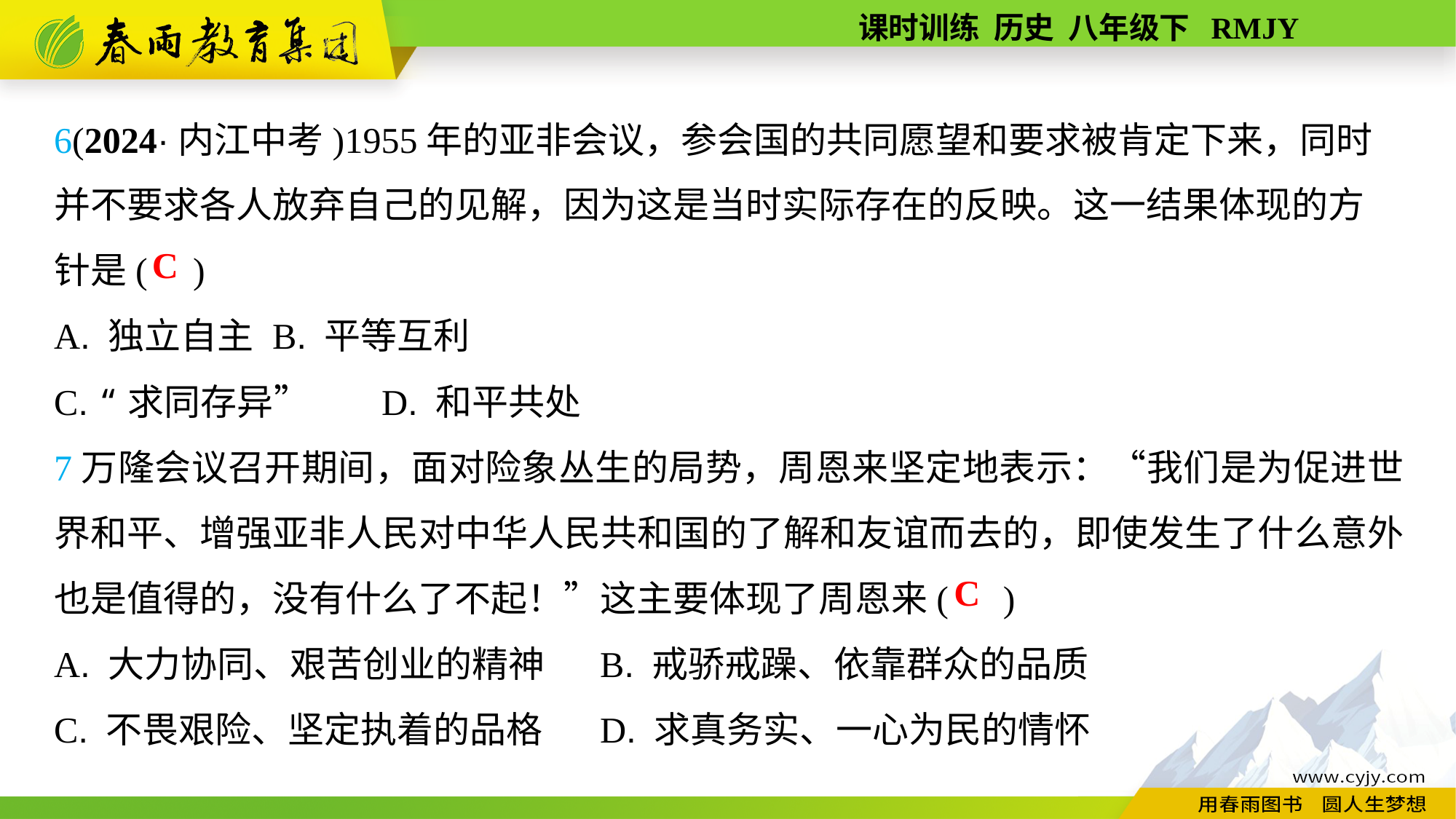

6(2024·内江中考)1955年的亚非会议，参会国的共同愿望和要求被肯定下来，同时并不要求各人放弃自己的见解，因为这是当时实际存在的反映。这一结果体现的方
针是(     )
A. 独立自主	B. 平等互利
C. “求同存异”	D. 和平共处
7万隆会议召开期间，面对险象丛生的局势，周恩来坚定地表示：“我们是为促进世界和平、增强亚非人民对中华人民共和国的了解和友谊而去的，即使发生了什么意外也是值得的，没有什么了不起！”这主要体现了周恩来(      )
A. 大力协同、艰苦创业的精神	B. 戒骄戒躁、依靠群众的品质
C. 不畏艰险、坚定执着的品格	D. 求真务实、一心为民的情怀
C
C